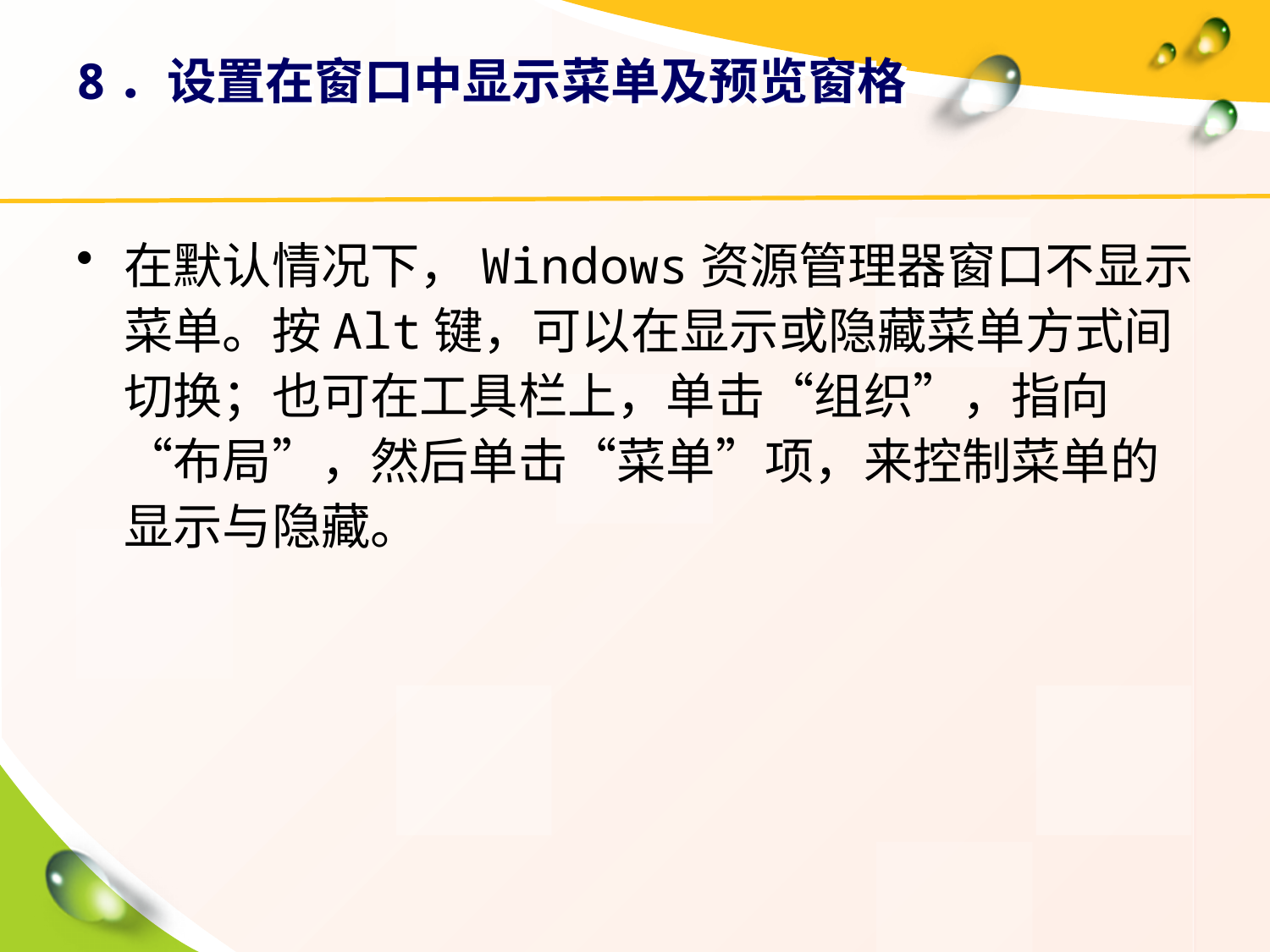

# 8．设置在窗口中显示菜单及预览窗格
在默认情况下，Windows资源管理器窗口不显示菜单。按Alt键，可以在显示或隐藏菜单方式间切换；也可在工具栏上，单击“组织”，指向“布局”，然后单击“菜单”项，来控制菜单的显示与隐藏。